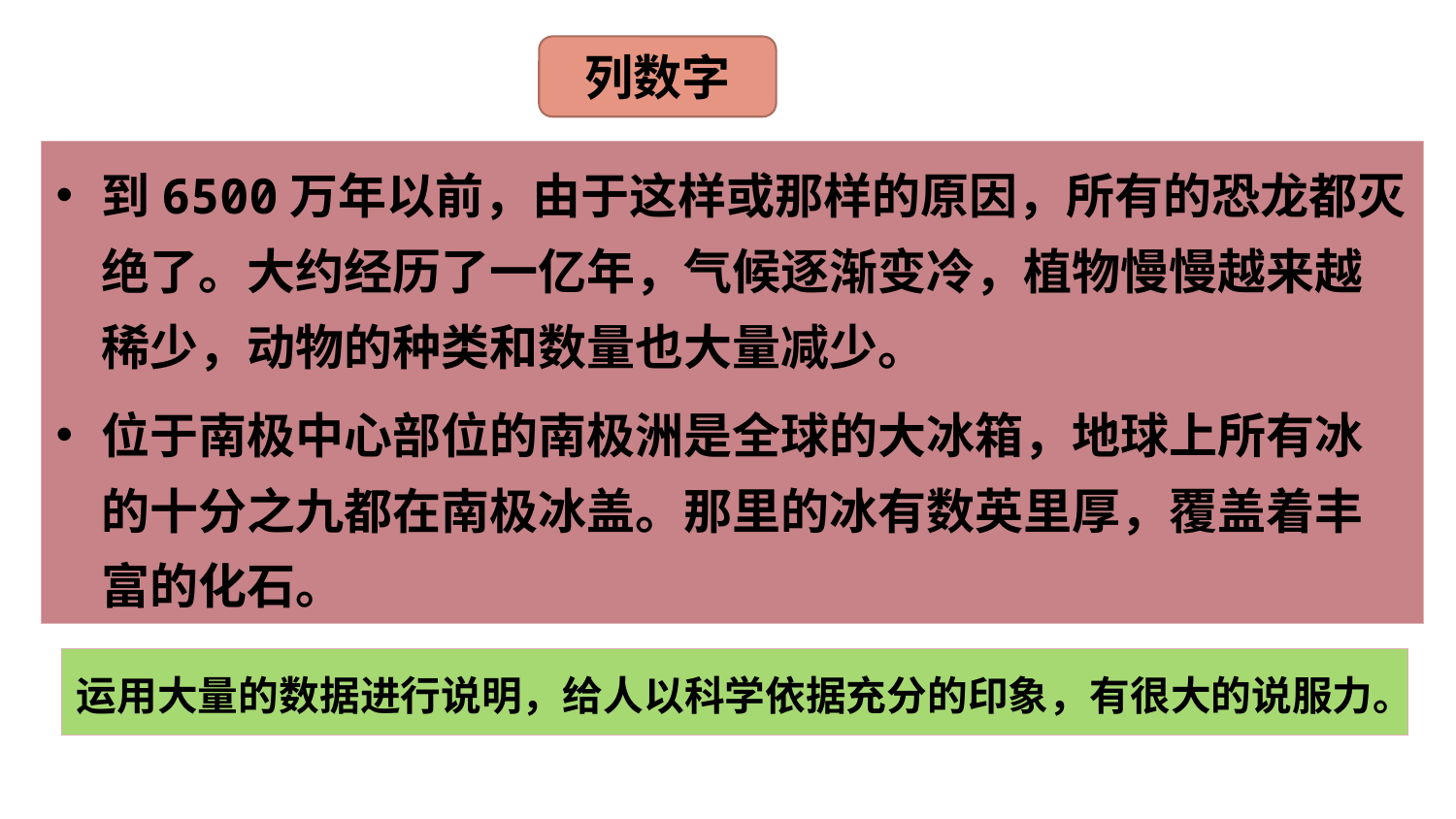

列数字
到6500万年以前，由于这样或那样的原因，所有的恐龙都灭绝了。大约经历了一亿年，气候逐渐变冷，植物慢慢越来越稀少，动物的种类和数量也大量减少。
位于南极中心部位的南极洲是全球的大冰箱，地球上所有冰的十分之九都在南极冰盖。那里的冰有数英里厚，覆盖着丰富的化石。
运用大量的数据进行说明，给人以科学依据充分的印象，有很大的说服力。